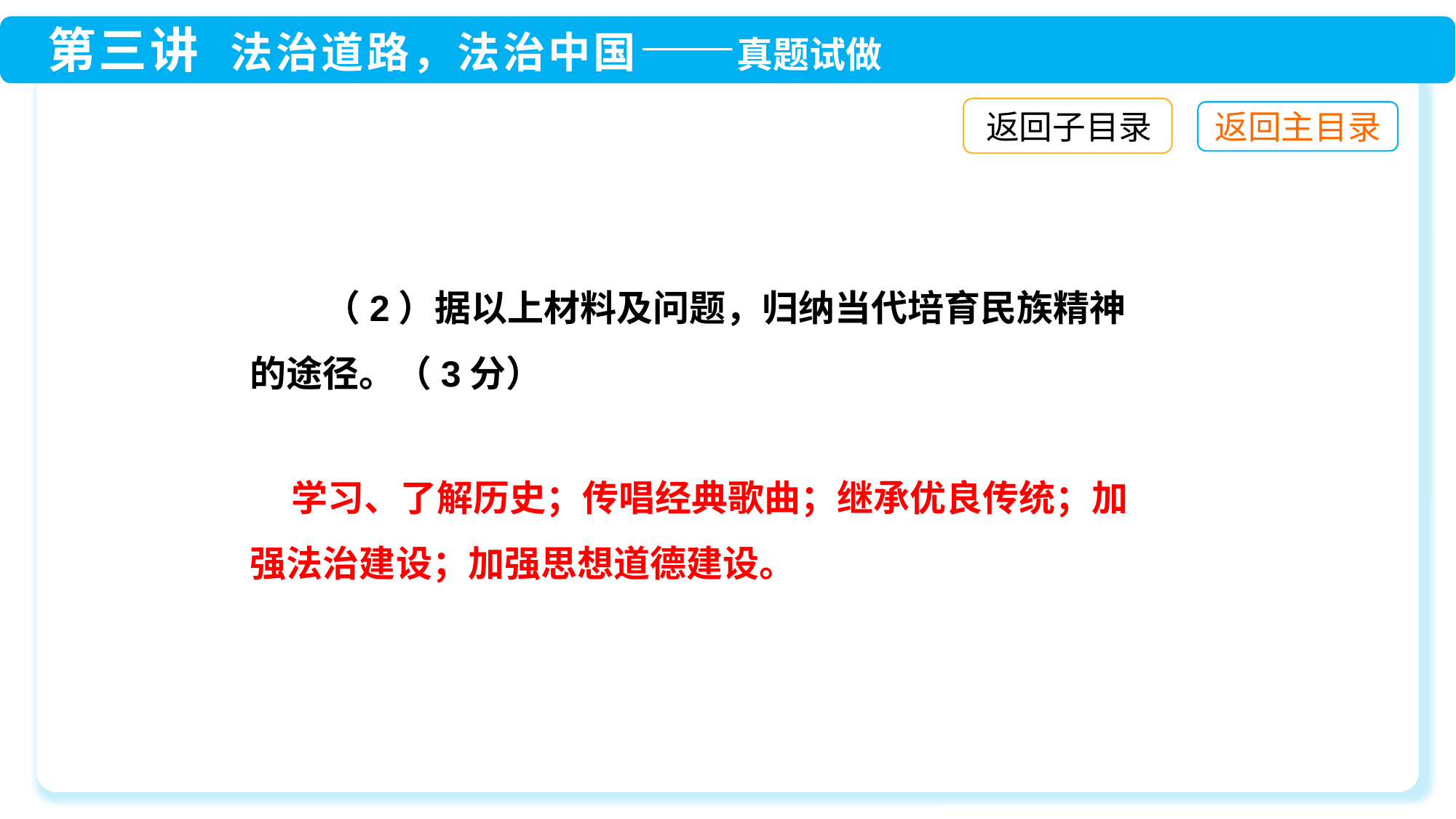

返回子目录

        （2）据以上材料及问题，归纳当代培育民族精神的途径。（3分）
    学习、了解历史；传唱经典歌曲；继承优良传统；加强法治建设；加强思想道德建设。